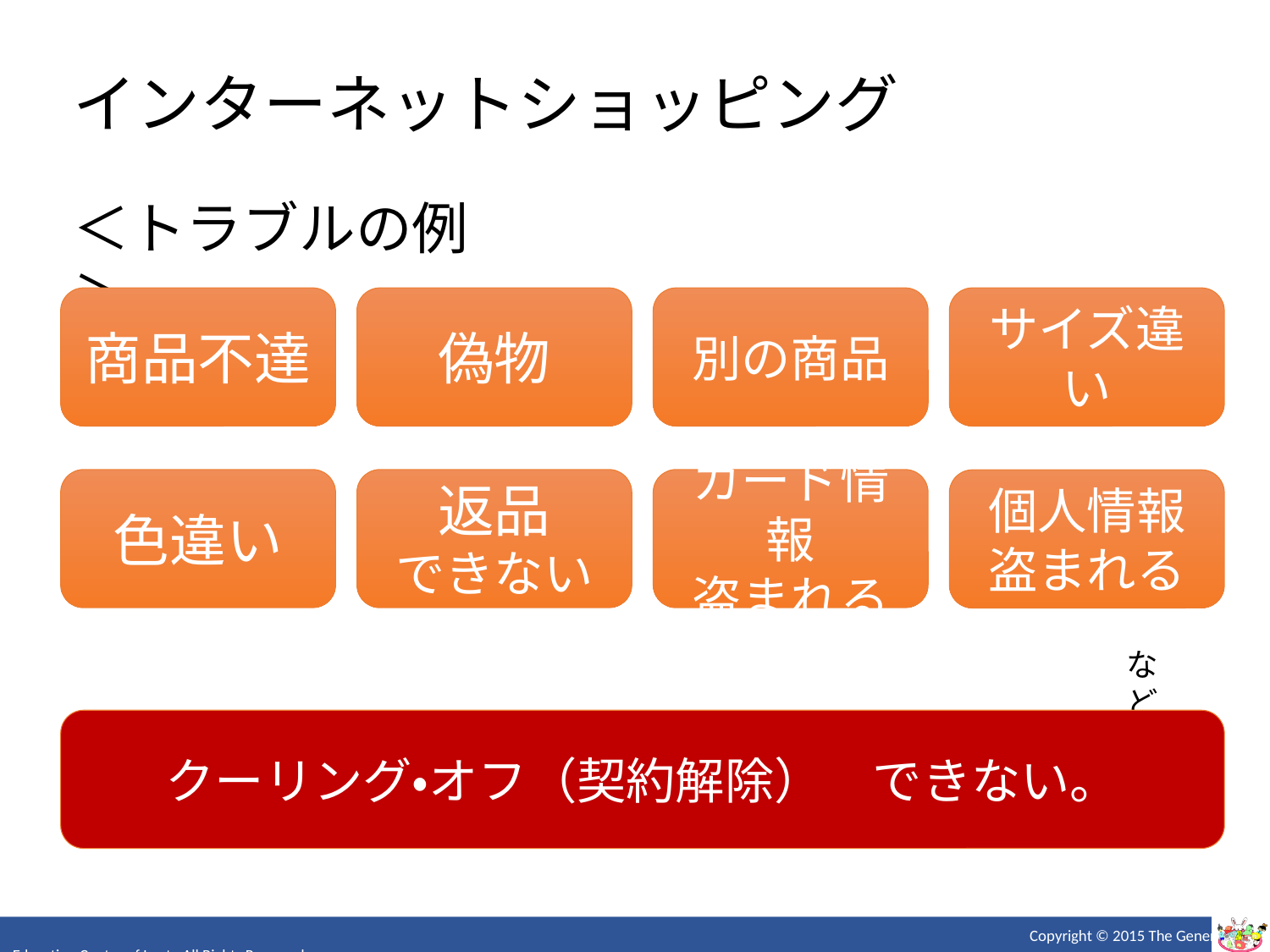

インターネットショッピング
＜トラブルの例＞
商品不達
偽物
別の商品
サイズ違い
色違い
返品
できない
カード情報
盗まれる
個人情報
盗まれる
など
クーリング・オフ（契約解除）　できない。